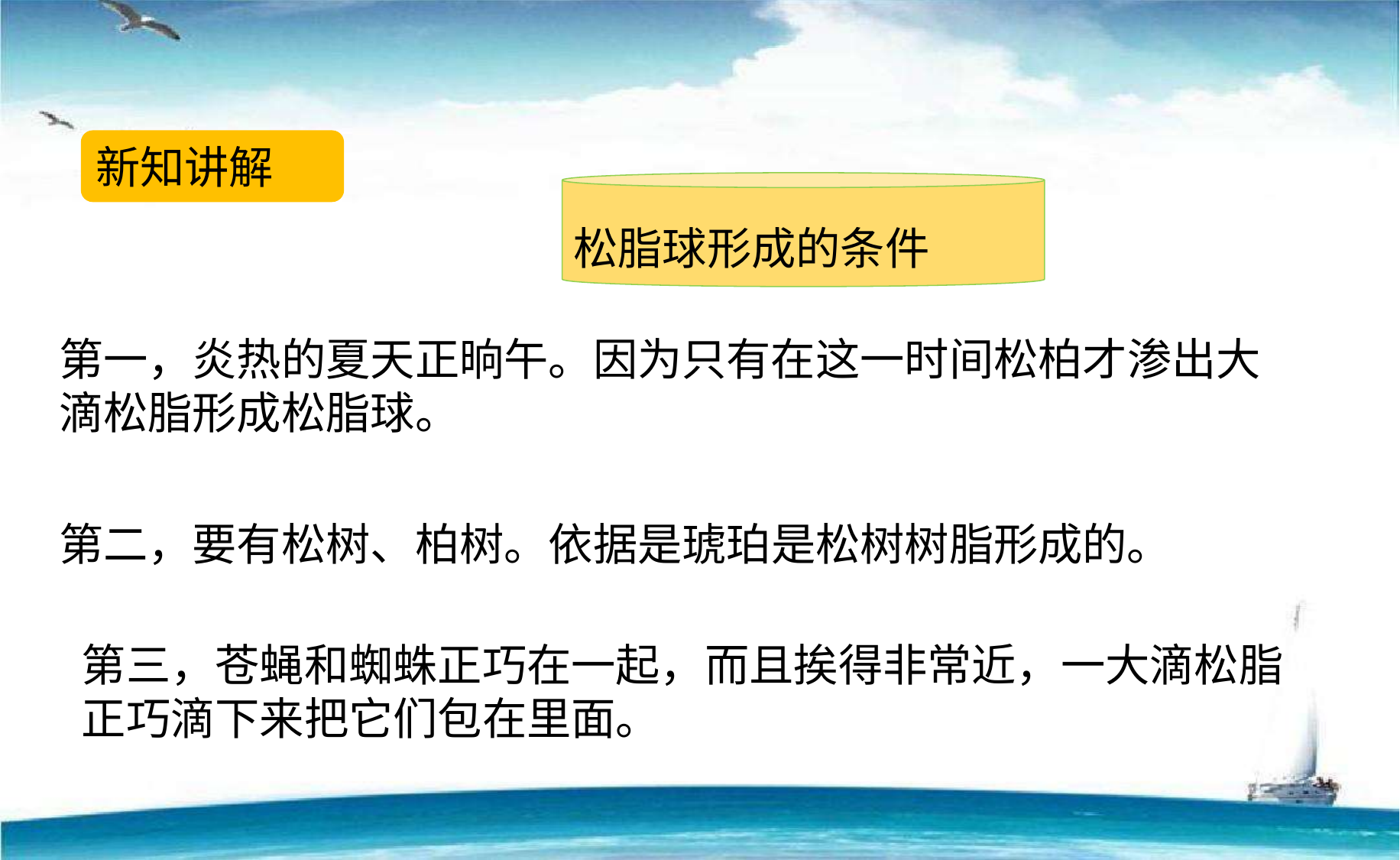

新知讲解
松脂球形成的条件
第一，炎热的夏天正晌午。因为只有在这一时间松柏才渗出大滴松脂形成松脂球。
第二，要有松树、柏树。依据是琥珀是松树树脂形成的。
第三，苍蝇和蜘蛛正巧在一起，而且挨得非常近，一大滴松脂正巧滴下来把它们包在里面。